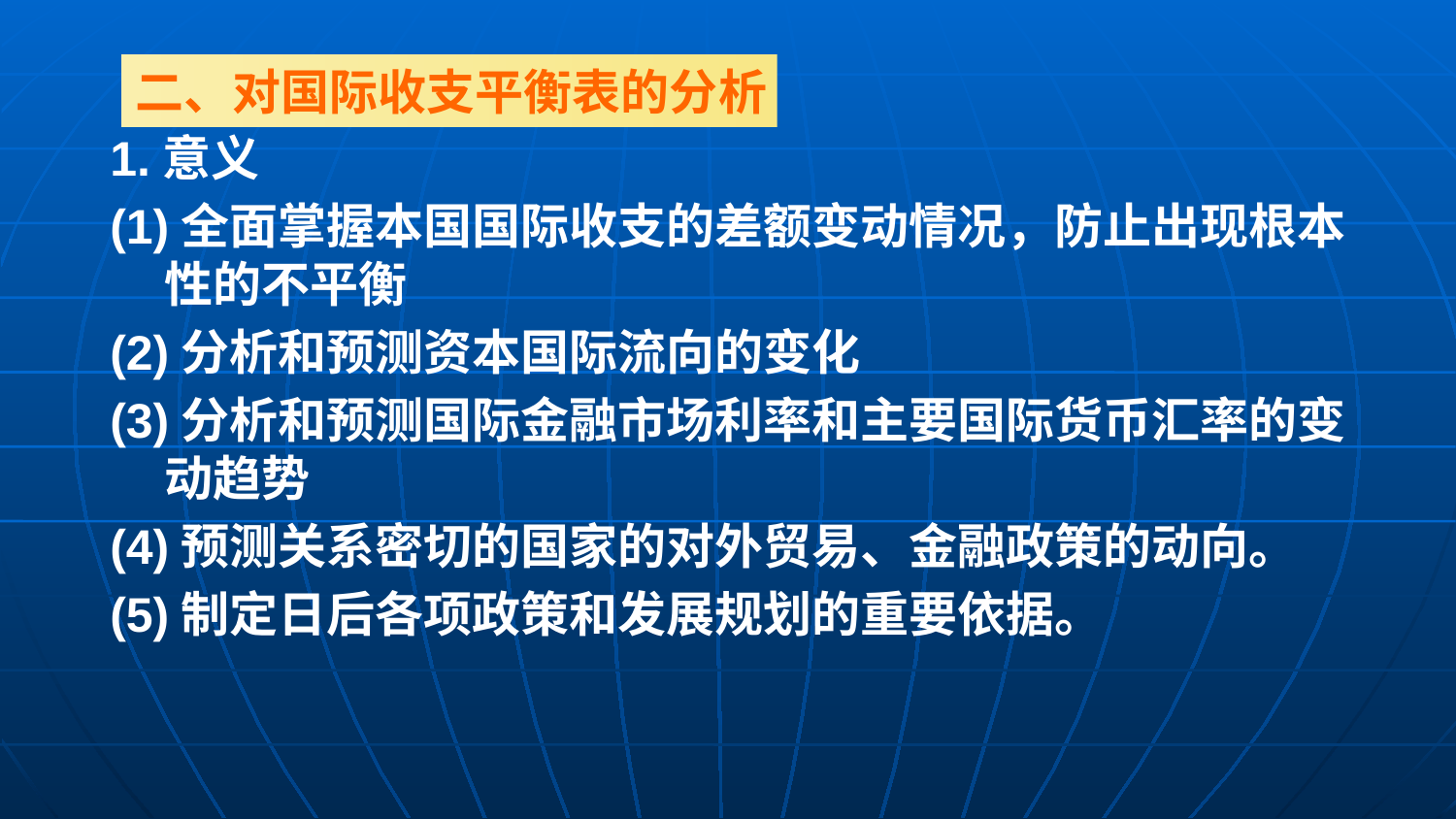

1.意义
(1)全面掌握本国国际收支的差额变动情况，防止出现根本性的不平衡
(2)分析和预测资本国际流向的变化
(3)分析和预测国际金融市场利率和主要国际货币汇率的变动趋势
(4)预测关系密切的国家的对外贸易、金融政策的动向。
(5)制定日后各项政策和发展规划的重要依据。
二、对国际收支平衡表的分析